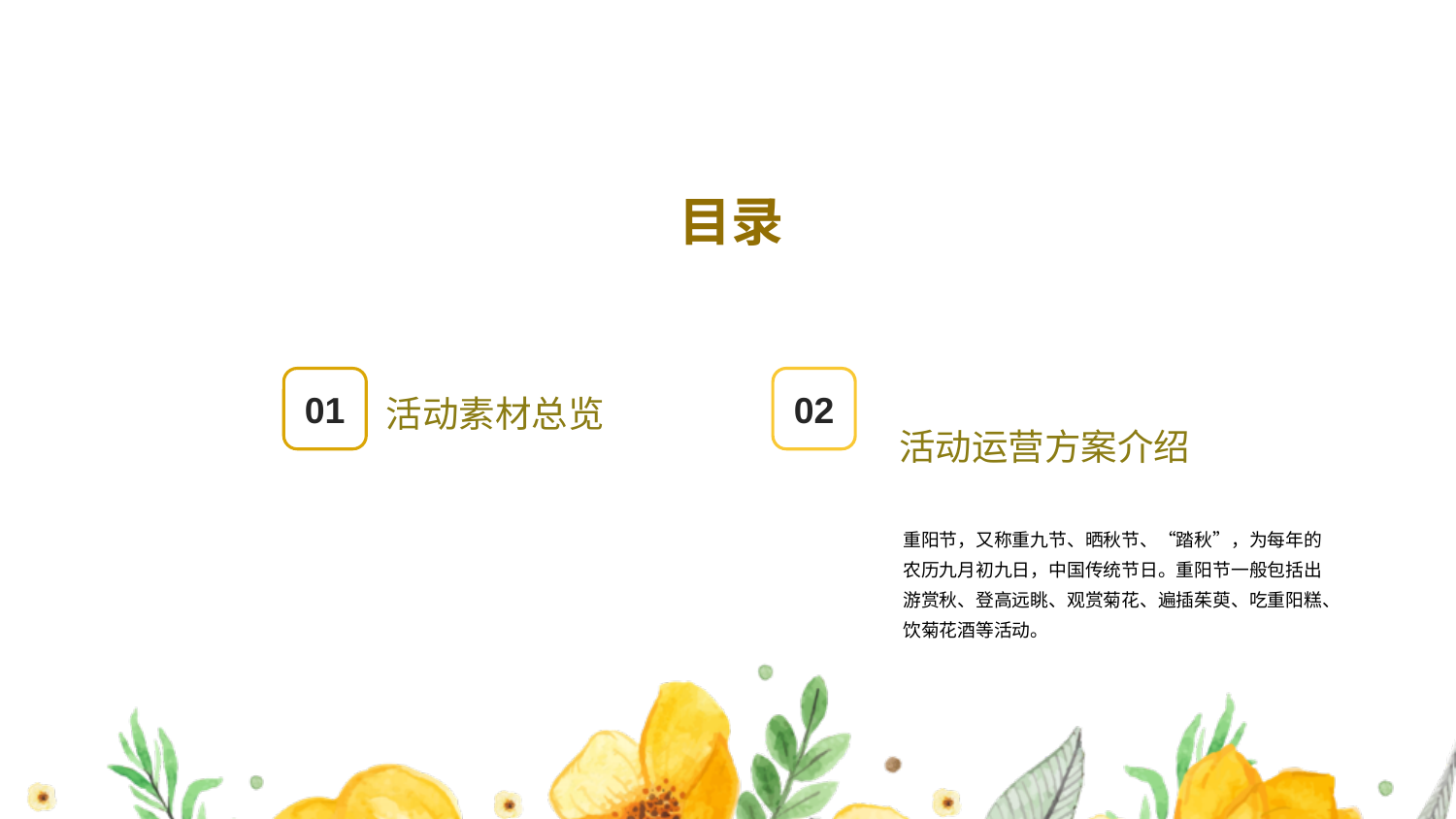

目录
01
02
活动素材总览
活动运营方案介绍

重阳节，又称重九节、晒秋节、“踏秋”，为每年的农历九月初九日，中国传统节日。重阳节一般包括出游赏秋、登高远眺、观赏菊花、遍插茱萸、吃重阳糕、饮菊花酒等活动。